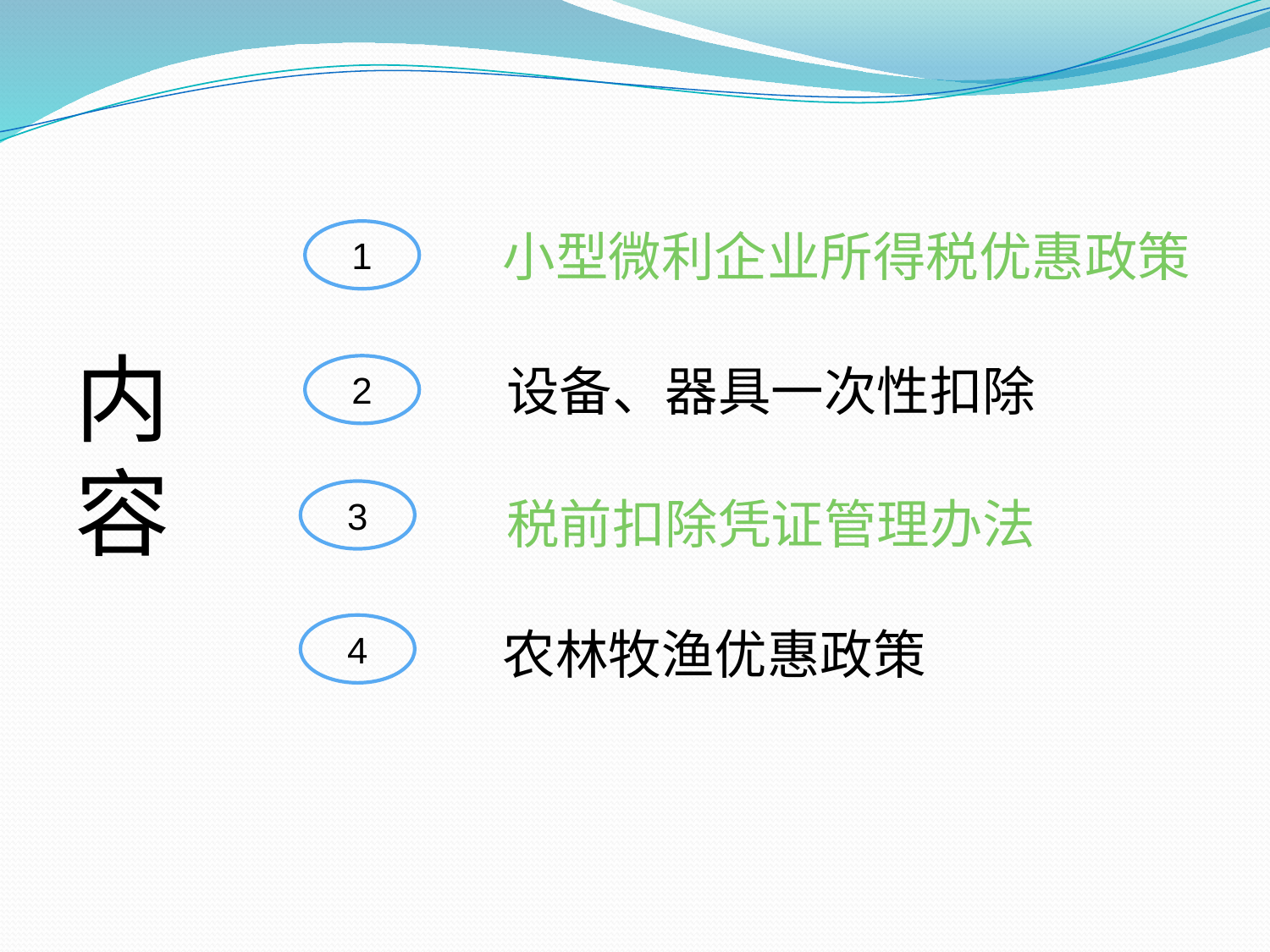

内容
1
小型微利企业所得税优惠政策
设备、器具一次性扣除
2
3
税前扣除凭证管理办法
4
农林牧渔优惠政策